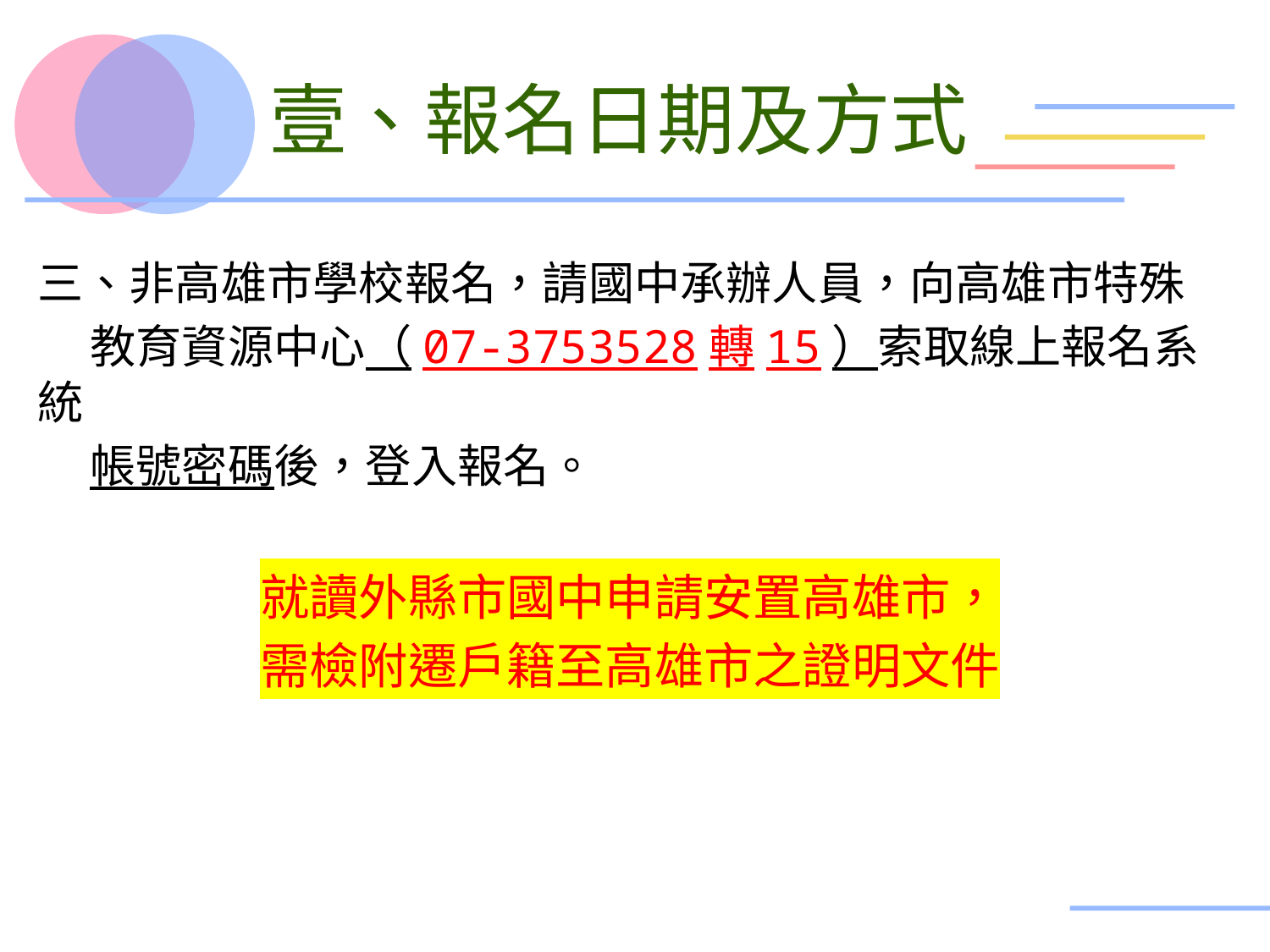

# 壹、報名日期及方式
三、非高雄市學校報名，請國中承辦人員，向高雄市特殊
    教育資源中心（07-3753528轉15）索取線上報名系統
    帳號密碼後，登入報名。

就讀外縣市國中申請安置高雄市，
需檢附遷戶籍至高雄市之證明文件